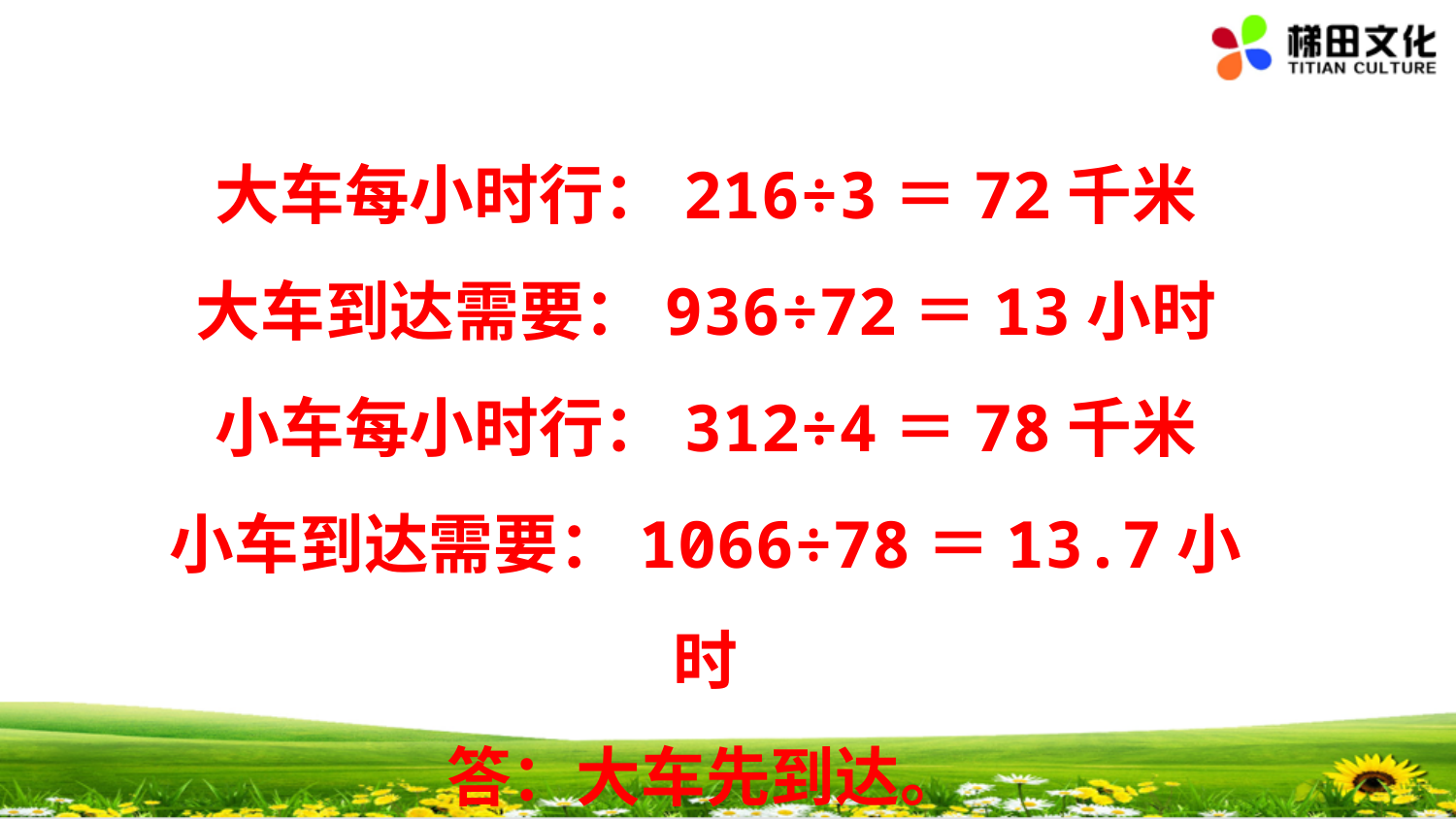

大车每小时行：216÷3＝72千米
大车到达需要：936÷72＝13小时
小车每小时行：312÷4＝78千米
小车到达需要：1066÷78＝13.7小时
答：大车先到达。